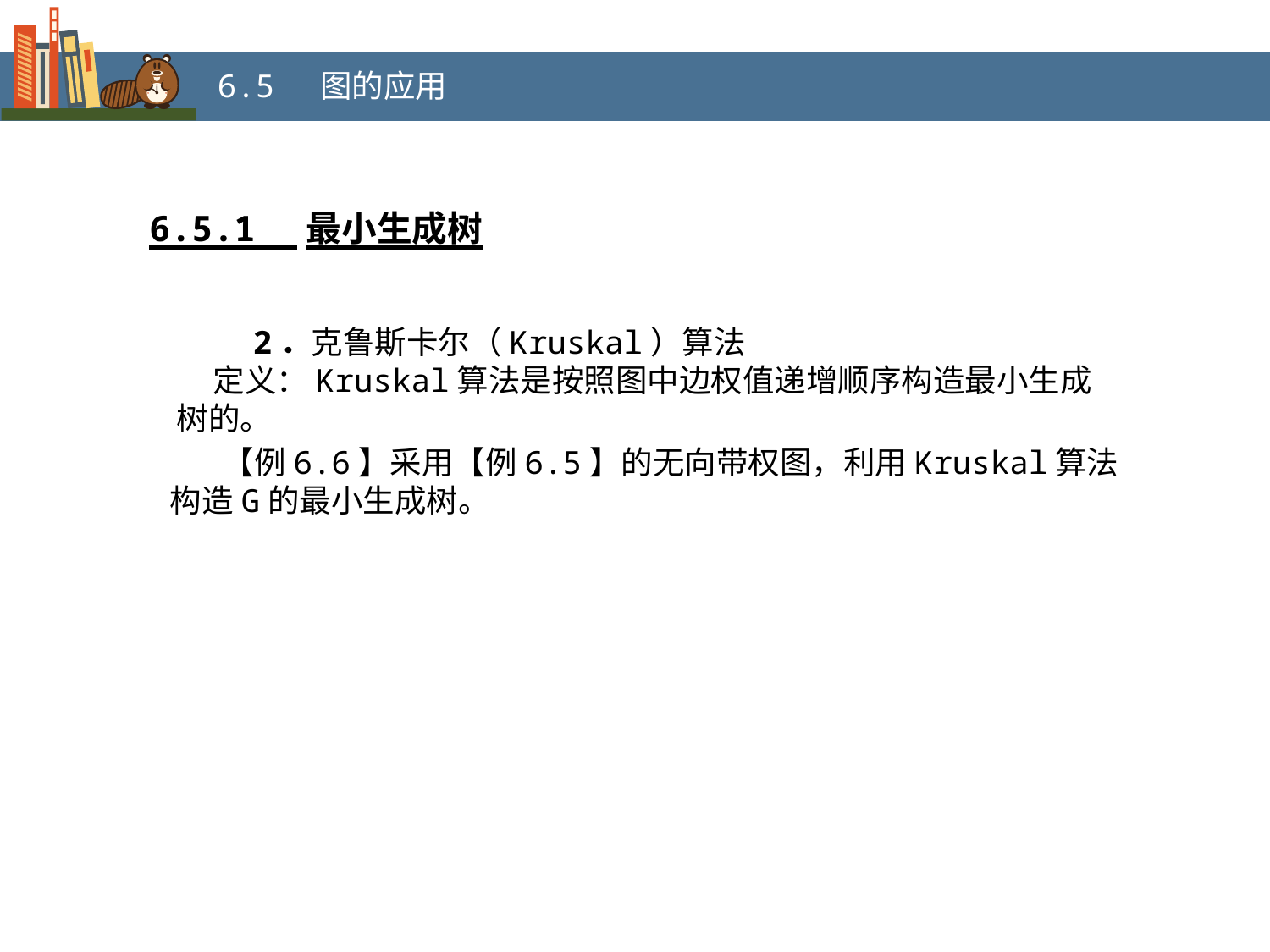

6.5  图的应用

6.5.1  最小生成树

    2．克鲁斯卡尔（Kruskal）算法
    定义：Kruskal算法是按照图中边权值递增顺序构造最小生成树的。
 【例6.6】采用【例6.5】的无向带权图，利用Kruskal算法构造G的最小生成树。